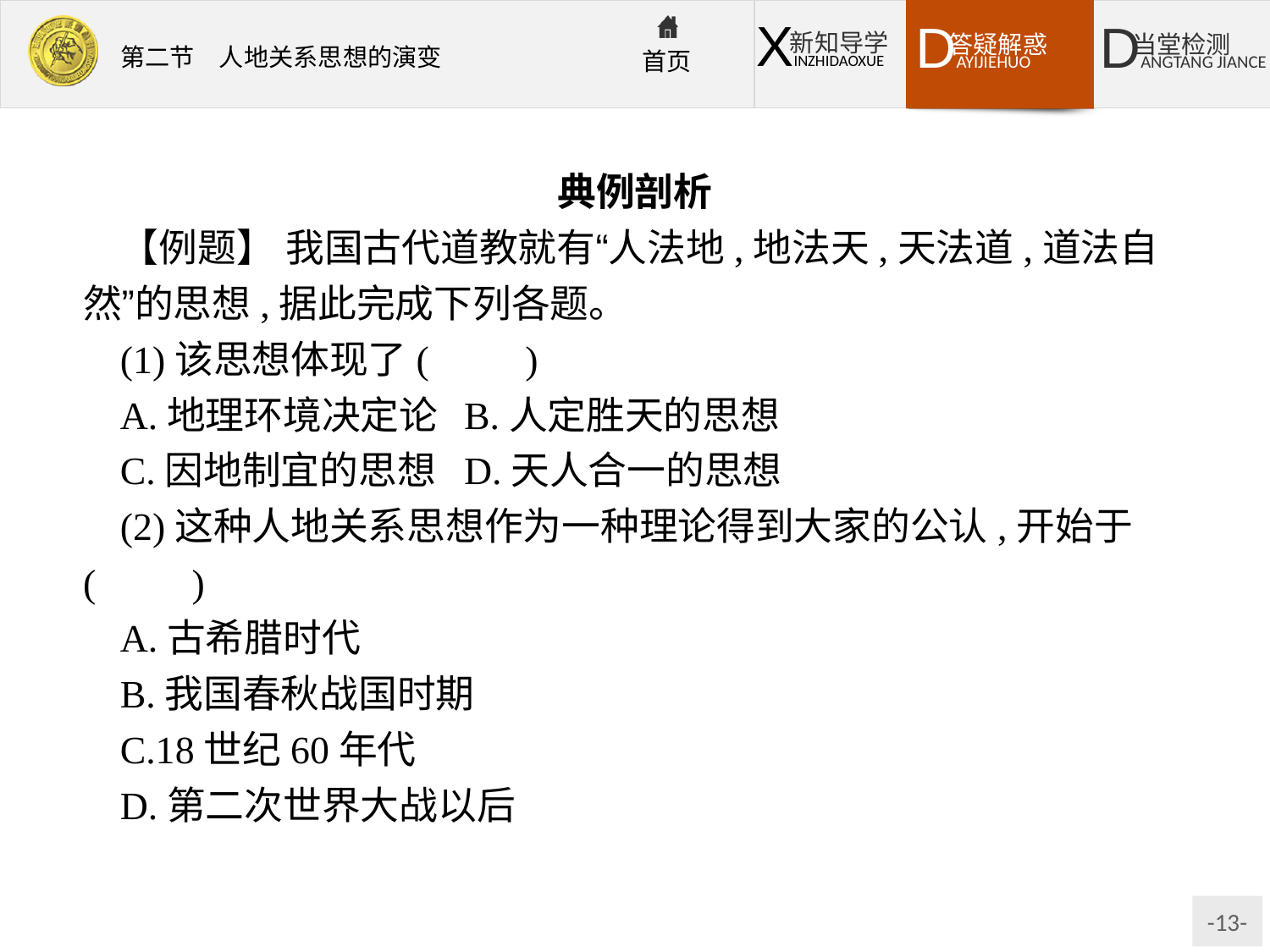

典例剖析
【例题】 我国古代道教就有“人法地,地法天,天法道,道法自然”的思想,据此完成下列各题。
(1)该思想体现了(　　)
A.地理环境决定论	B.人定胜天的思想
C.因地制宜的思想	D.天人合一的思想
(2)这种人地关系思想作为一种理论得到大家的公认,开始于(　　)
A.古希腊时代
B.我国春秋战国时期
C.18世纪60年代
D.第二次世界大战以后